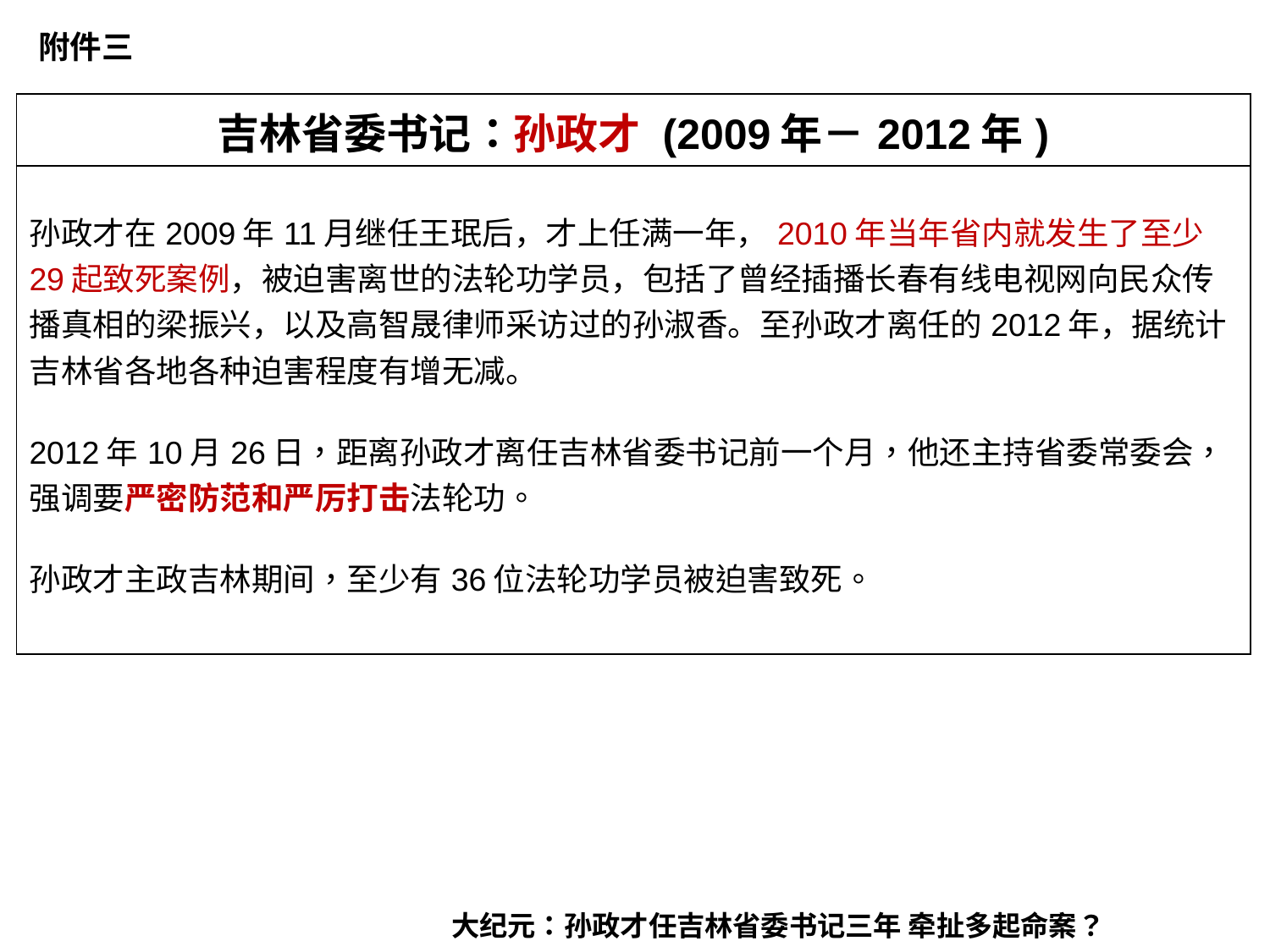

附件三
| 吉林省委书记：孙政才 (2009年－2012年) |
| --- |
| 孙政才在2009年11月继任王珉后，才上任满一年，2010年当年省内就发生了至少29起致死案例，被迫害离世的法轮功学员，包括了曾经插播长春有线电视网向民众传播真相的梁振兴，以及高智晟律师采访过的孙淑香。至孙政才离任的2012年，据统计吉林省各地各种迫害程度有增无减。 2012年10月26日，距离孙政才离任吉林省委书记前一个月，他还主持省委常委会，强调要严密防范和严厉打击法轮功。 孙政才主政吉林期间，至少有36位法轮功学员被迫害致死。 |
大纪元：孙政才任吉林省委书记三年 牵扯多起命案？